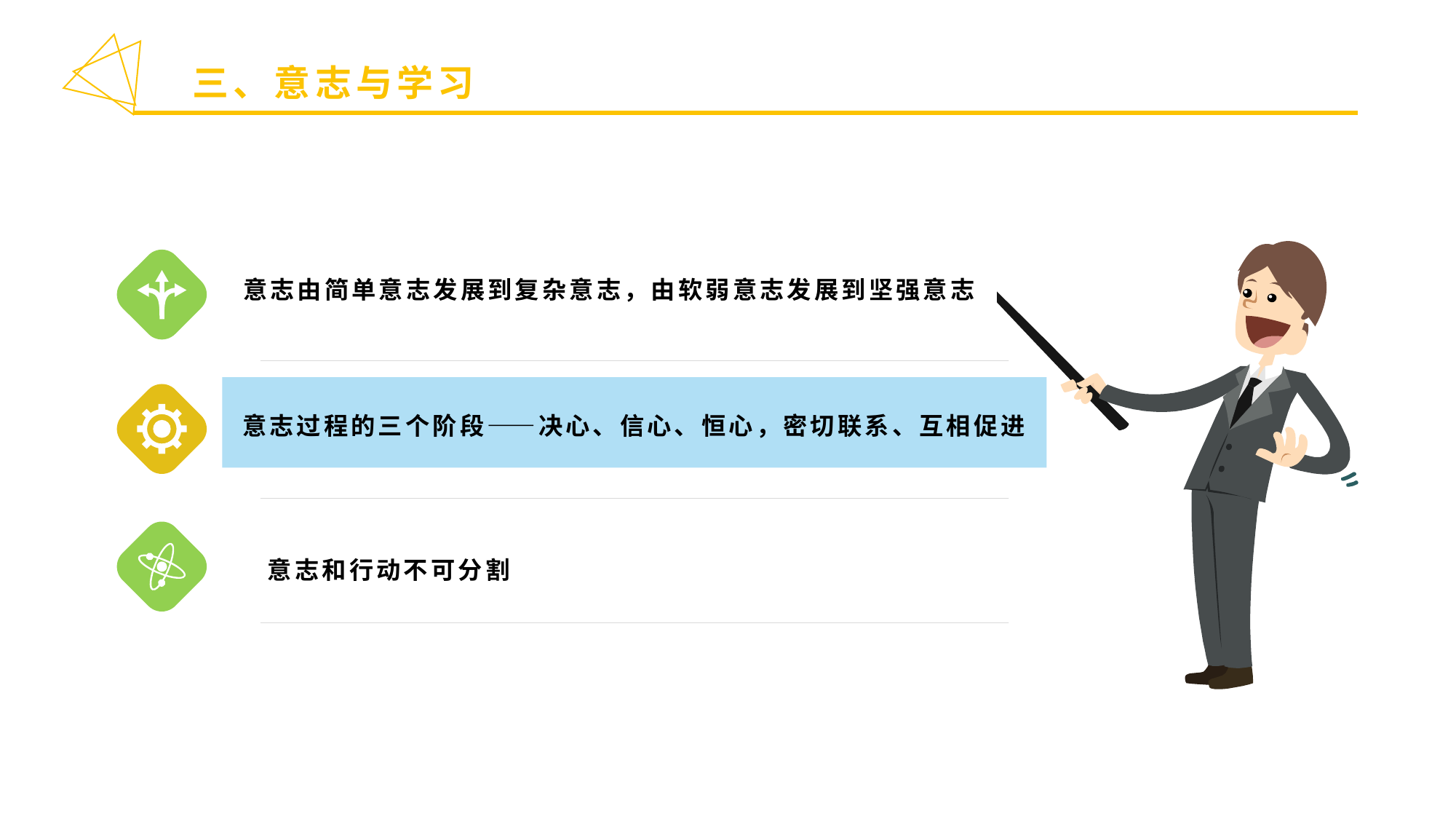

三、意志与学习
意志由简单意志发展到复杂意志，由软弱意志发展到坚强意志

意志过程的三个阶段——决心、信心、恒心，密切联系、互相促进

意志和行动不可分割